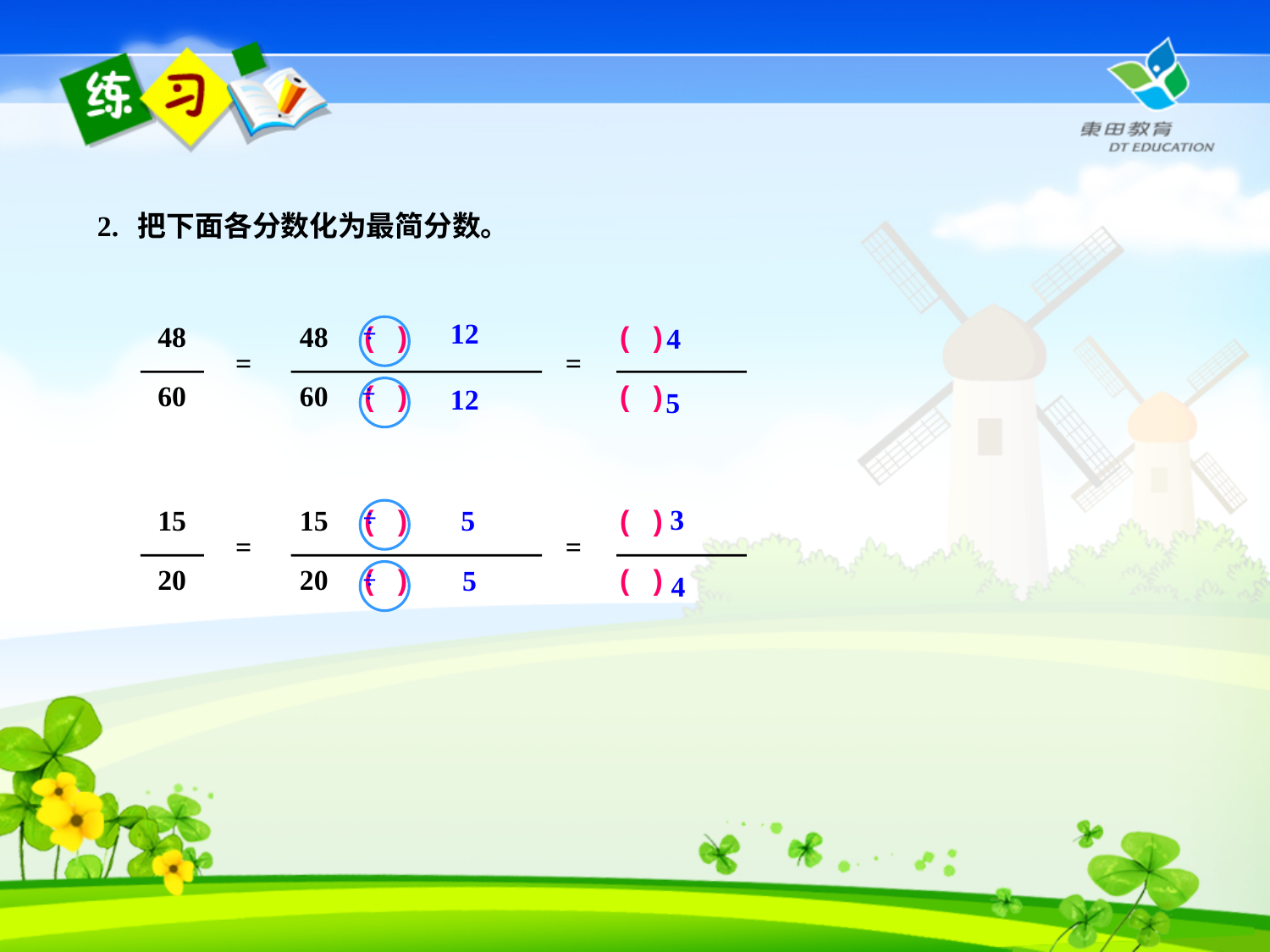

2. 把下面各分数化为最简分数。
12
48
60

48     (   )
60     (   )

÷
(   )
(   )

4
=
=
÷
12
5
3
15
20

15     (   )
20     (   )

(   )
(   )

5
÷
=
=
5
÷
4